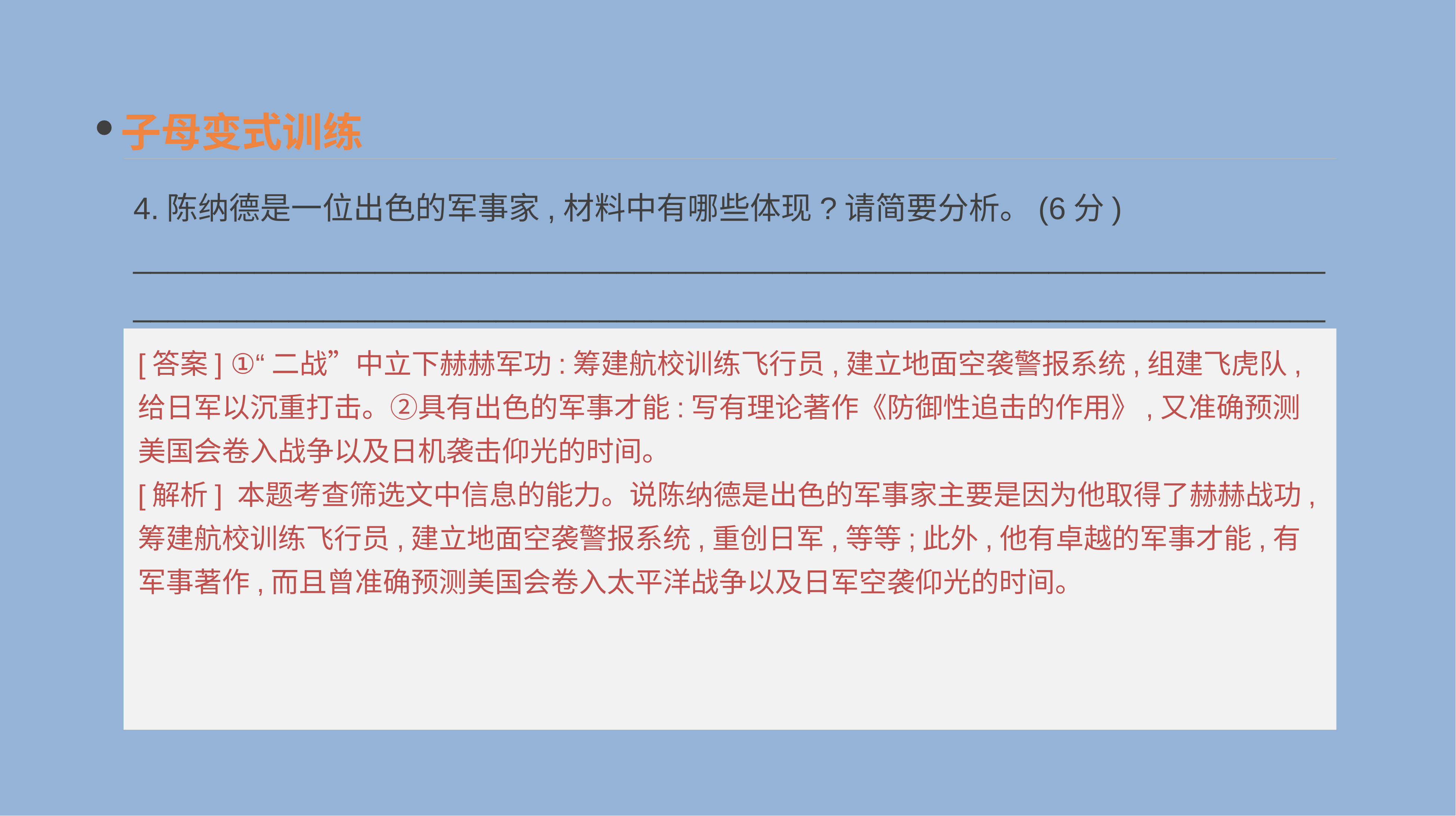

子母变式训练

4.陈纳德是一位出色的军事家,材料中有哪些体现?请简要分析。(6分)
__________________________________________________________________________________________________________________________________________________________________________

[答案] ①“二战”中立下赫赫军功:筹建航校训练飞行员,建立地面空袭警报系统,组建飞虎队,给日军以沉重打击。②具有出色的军事才能:写有理论著作《防御性追击的作用》,又准确预测美国会卷入战争以及日机袭击仰光的时间。
[解析] 本题考查筛选文中信息的能力。说陈纳德是出色的军事家主要是因为他取得了赫赫战功,筹建航校训练飞行员,建立地面空袭警报系统,重创日军,等等;此外,他有卓越的军事才能,有军事著作,而且曾准确预测美国会卷入太平洋战争以及日军空袭仰光的时间。